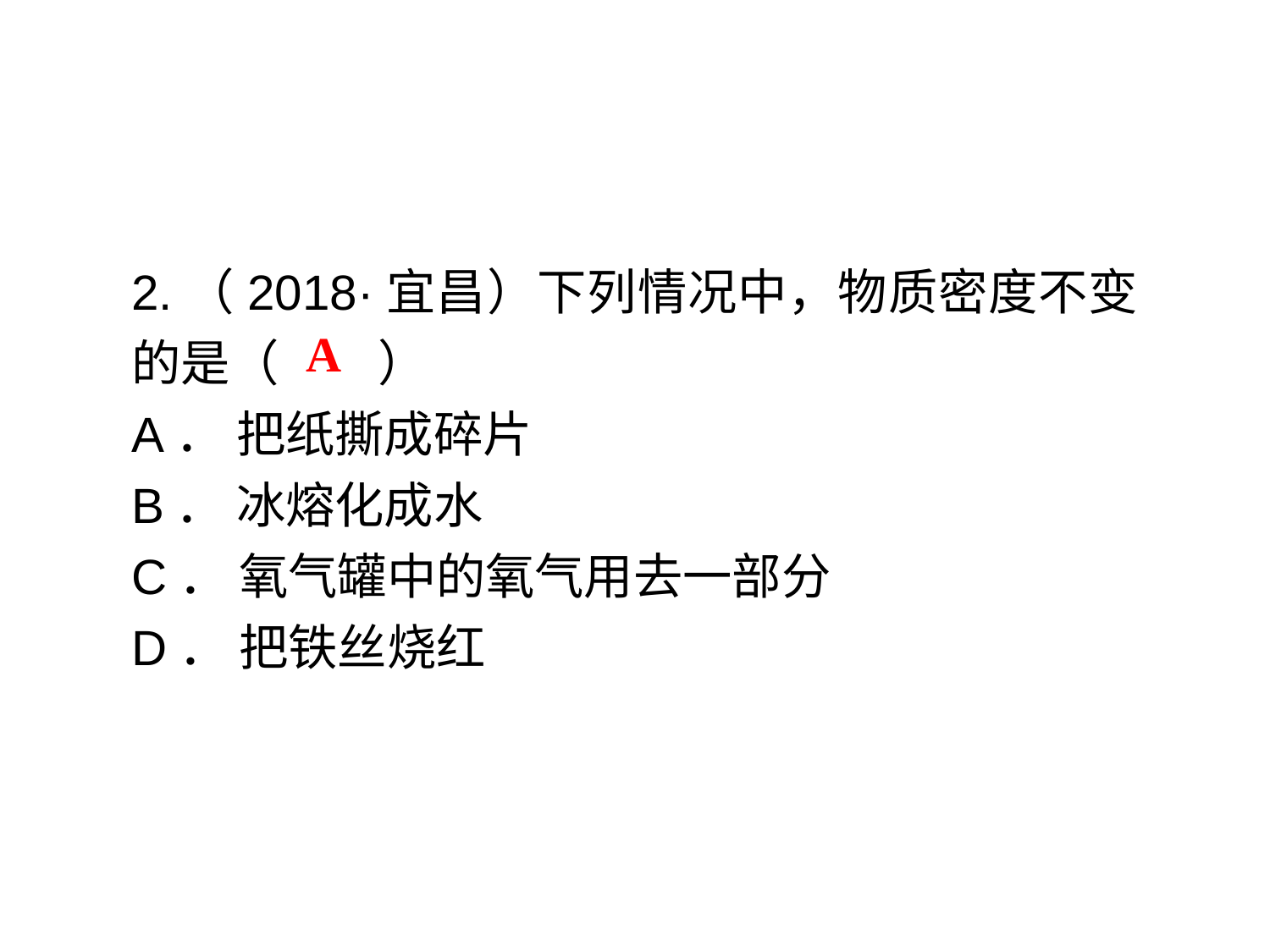

2.（2018·宜昌）下列情况中，物质密度不变的是（　　）
A． 把纸撕成碎片
B． 冰熔化成水
C． 氧气罐中的氧气用去一部分
D． 把铁丝烧红
A